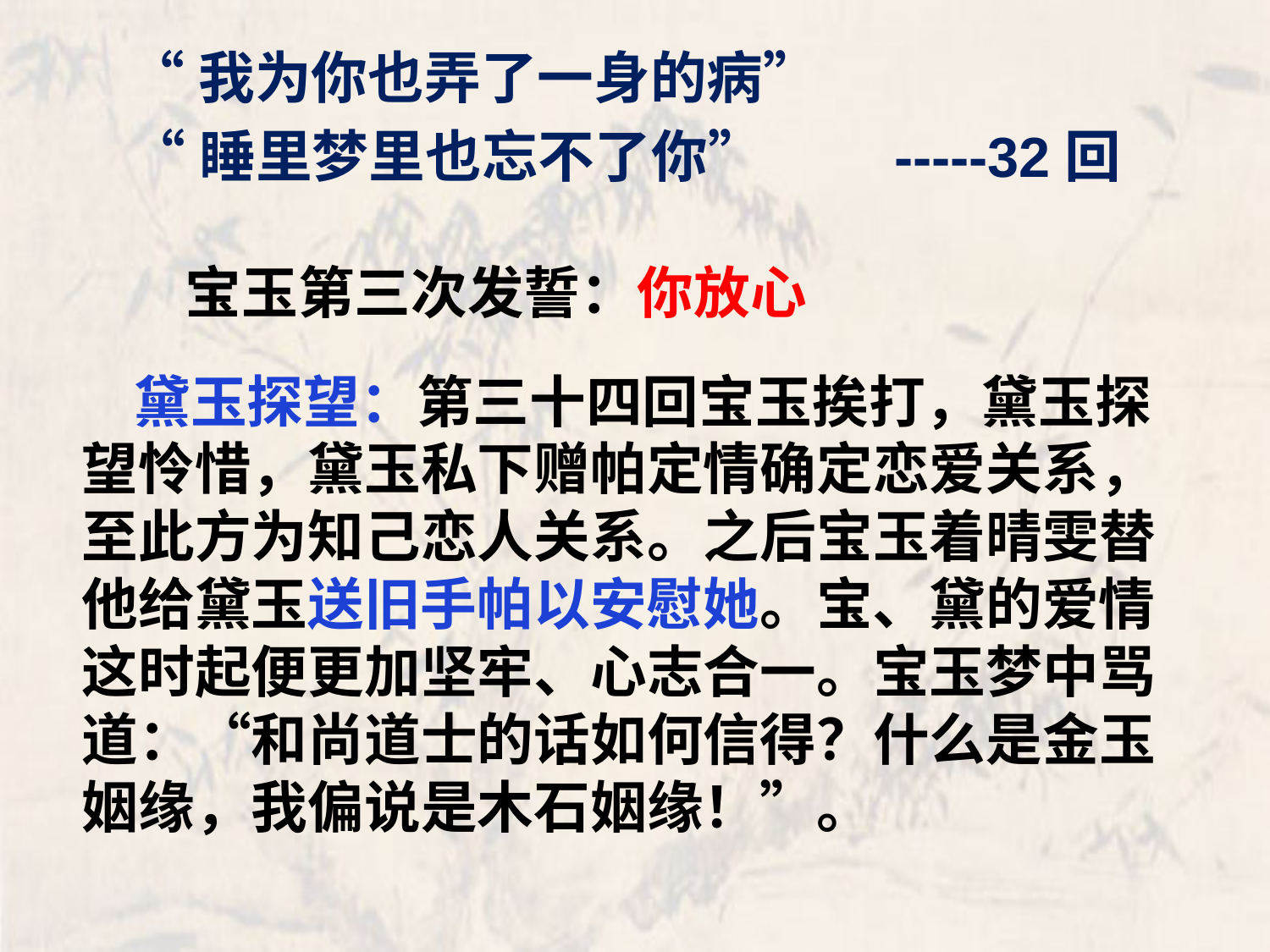

“我为你也弄了一身的病”
    “睡里梦里也忘不了你”         -----32回

      宝玉第三次发誓：你放心
   黛玉探望：第三十四回宝玉挨打，黛玉探望怜惜，黛玉私下赠帕定情确定恋爱关系，至此方为知己恋人关系。之后宝玉着晴雯替他给黛玉送旧手帕以安慰她。宝、黛的爱情这时起便更加坚牢、心志合一。宝玉梦中骂道：“和尚道士的话如何信得？什么是金玉姻缘，我偏说是木石姻缘！”。